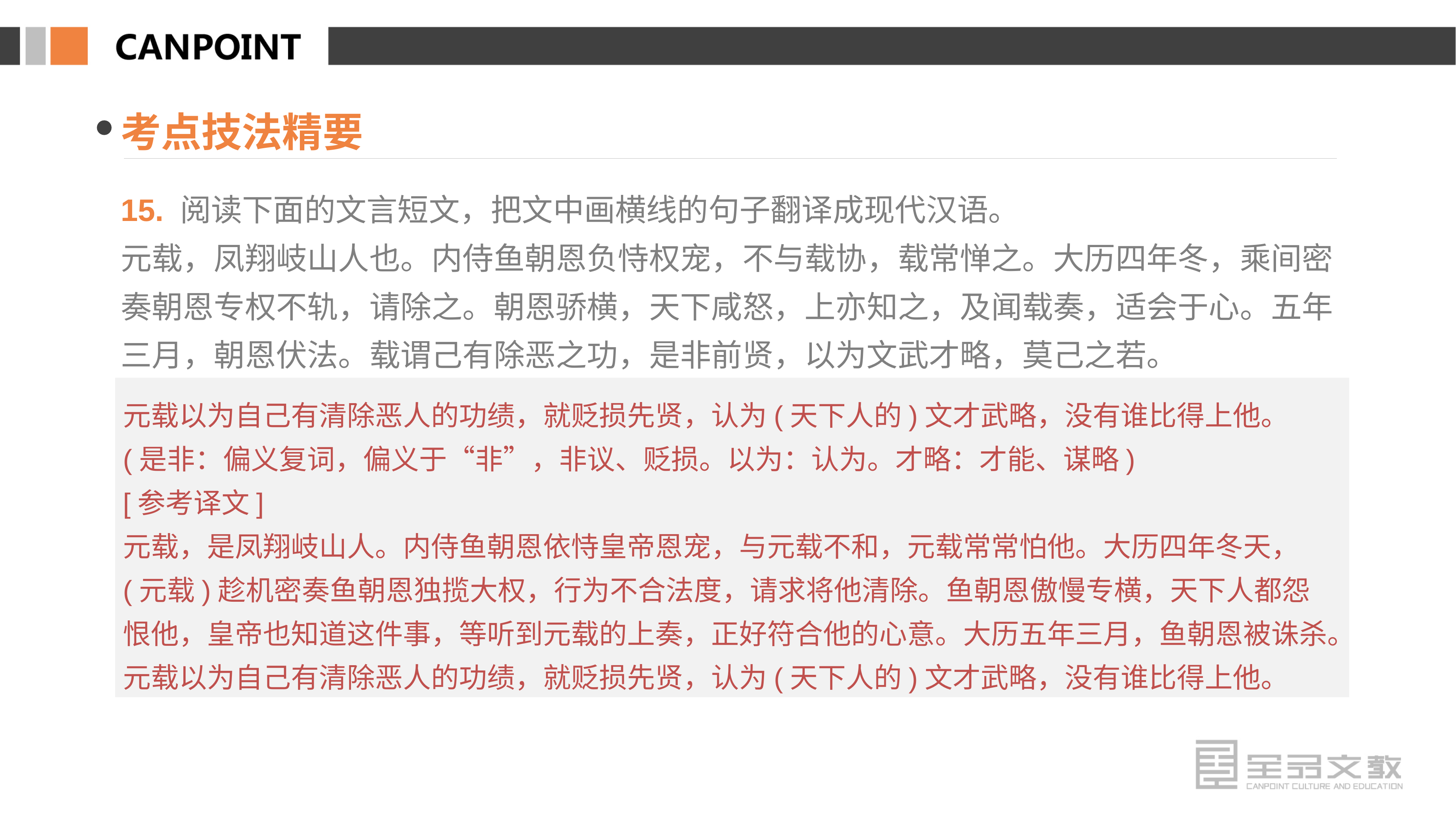

考点技法精要

15. 阅读下面的文言短文，把文中画横线的句子翻译成现代汉语。
元载，凤翔岐山人也。内侍鱼朝恩负恃权宠，不与载协，载常惮之。大历四年冬，乘间密奏朝恩专权不轨，请除之。朝恩骄横，天下咸怒，上亦知之，及闻载奏，适会于心。五年三月，朝恩伏法。载谓己有除恶之功，是非前贤，以为文武才略，莫己之若。

元载以为自己有清除恶人的功绩，就贬损先贤，认为(天下人的)文才武略，没有谁比得上他。(是非：偏义复词，偏义于“非”，非议、贬损。以为：认为。才略：才能、谋略)
[参考译文]
元载，是凤翔岐山人。内侍鱼朝恩依恃皇帝恩宠，与元载不和，元载常常怕他。大历四年冬天，(元载)趁机密奏鱼朝恩独揽大权，行为不合法度，请求将他清除。鱼朝恩傲慢专横，天下人都怨恨他，皇帝也知道这件事，等听到元载的上奏，正好符合他的心意。大历五年三月，鱼朝恩被诛杀。元载以为自己有清除恶人的功绩，就贬损先贤，认为(天下人的)文才武略，没有谁比得上他。